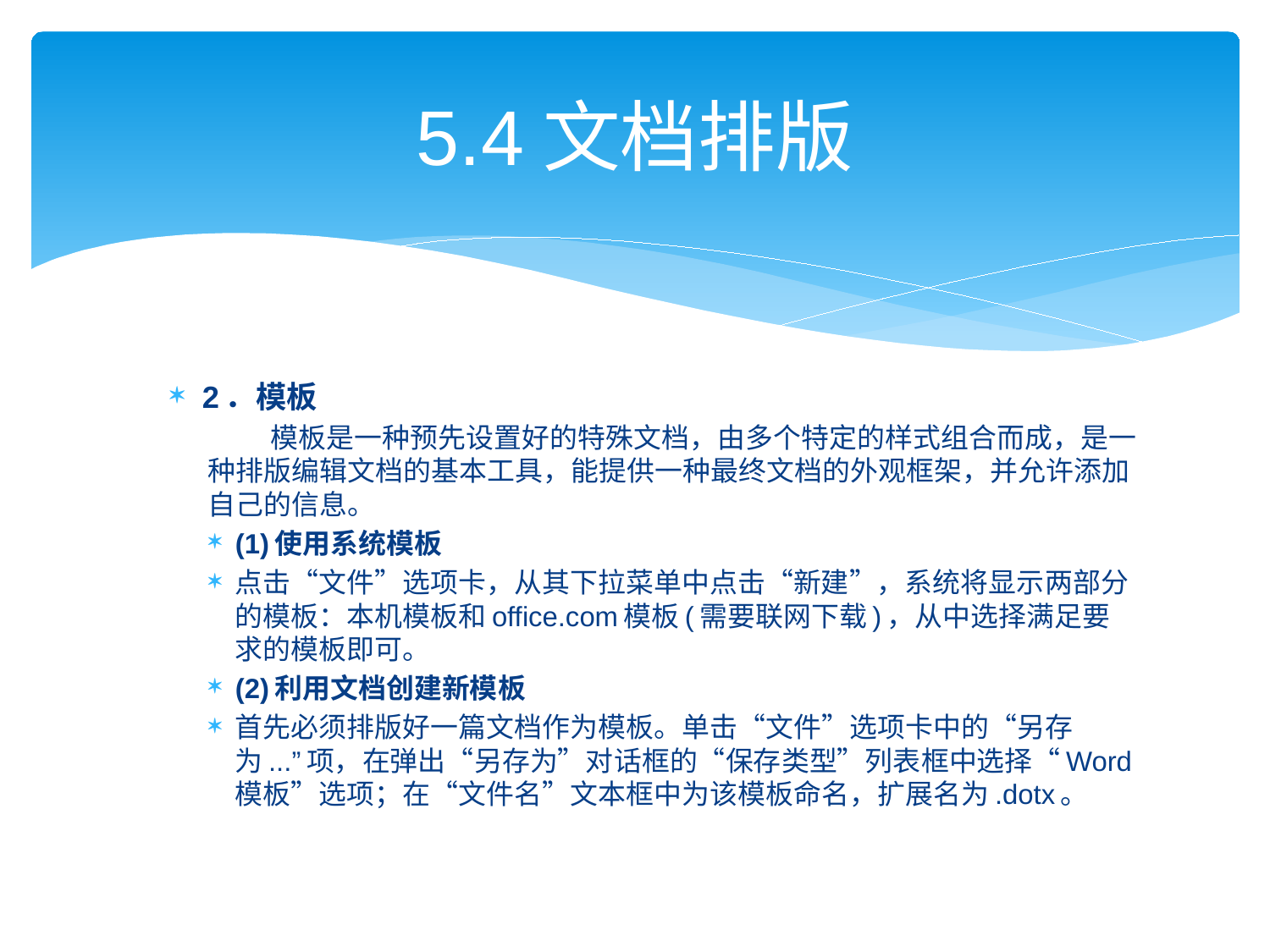

# 5.4文档排版
2．模板
         模板是一种预先设置好的特殊文档，由多个特定的样式组合而成，是一种排版编辑文档的基本工具，能提供一种最终文档的外观框架，并允许添加自己的信息。
(1)使用系统模板
点击“文件”选项卡，从其下拉菜单中点击“新建”，系统将显示两部分的模板：本机模板和office.com模板(需要联网下载)，从中选择满足要求的模板即可。
(2)利用文档创建新模板
首先必须排版好一篇文档作为模板。单击“文件”选项卡中的“另存为...”项，在弹出“另存为”对话框的“保存类型”列表框中选择“Word模板”选项；在“文件名”文本框中为该模板命名，扩展名为.dotx。